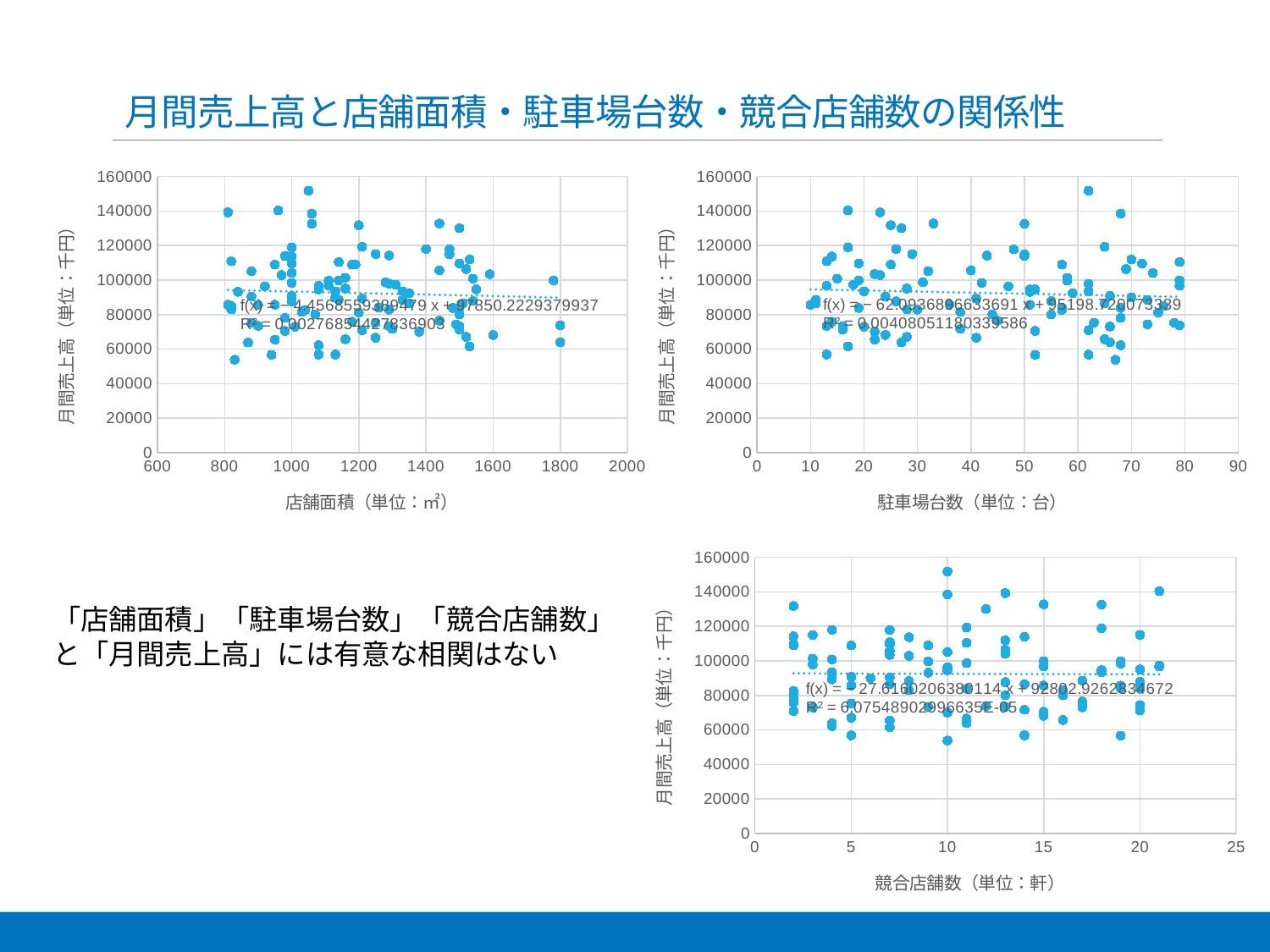

# 月間売上高と店舗面積・駐車場台数・競合店舗数の関係性

### Chart

| Category |  |
|---|---|

### Chart

| Category |  |
|---|---|

### Chart

| Category |  |
|---|---|
「店舗面積」「駐車場台数」「競合店舗数」と「月間売上高」には有意な相関はない